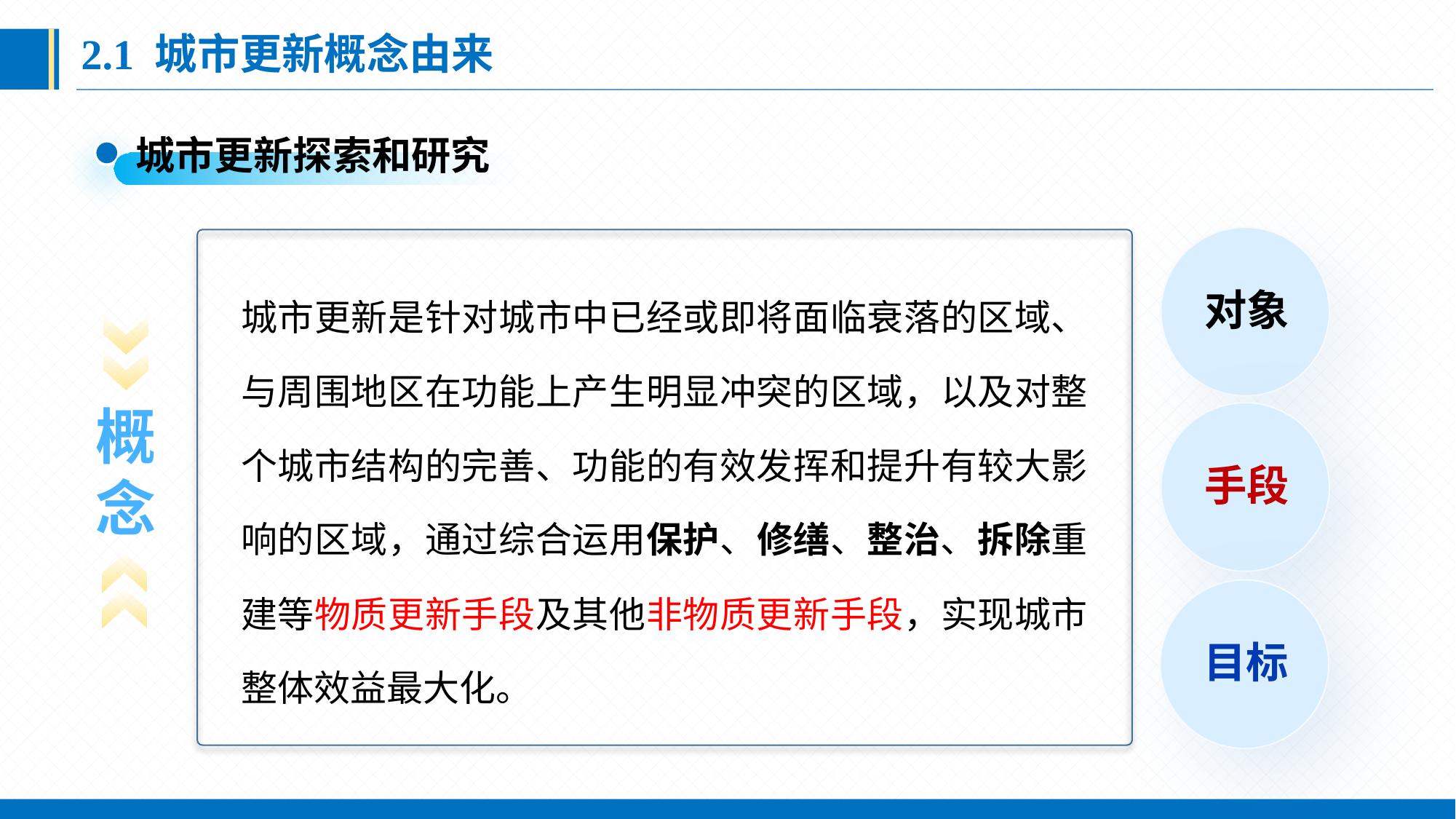

2.1 城市更新概念由来

城市更新探索和研究

对象

城市更新是针对城市中已经或即将面临衰落的区域、与周围地区在功能上产生明显冲突的区域，以及对整个城市结构的完善、功能的有效发挥和提升有较大影响的区域，通过综合运用保护、修缮、整治、拆除重建等物质更新手段及其他非物质更新手段，实现城市整体效益最大化。

概
念

手段

目标